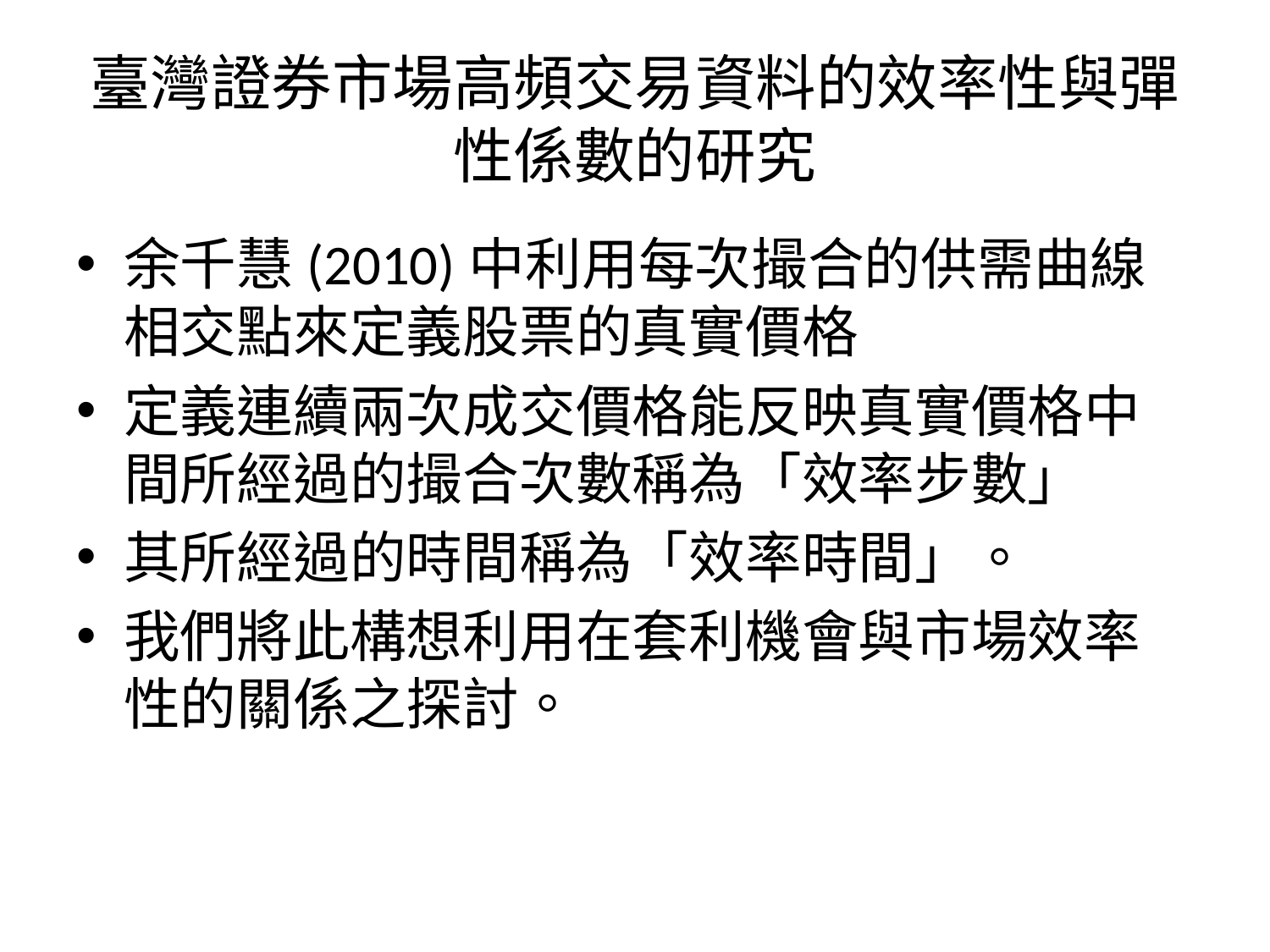

# 臺灣證券市場高頻交易資料的效率性與彈性係數的研究
余千慧(2010)中利用每次撮合的供需曲線相交點來定義股票的真實價格
定義連續兩次成交價格能反映真實價格中間所經過的撮合次數稱為「效率步數」
其所經過的時間稱為「效率時間」。
我們將此構想利用在套利機會與市場效率性的關係之探討。